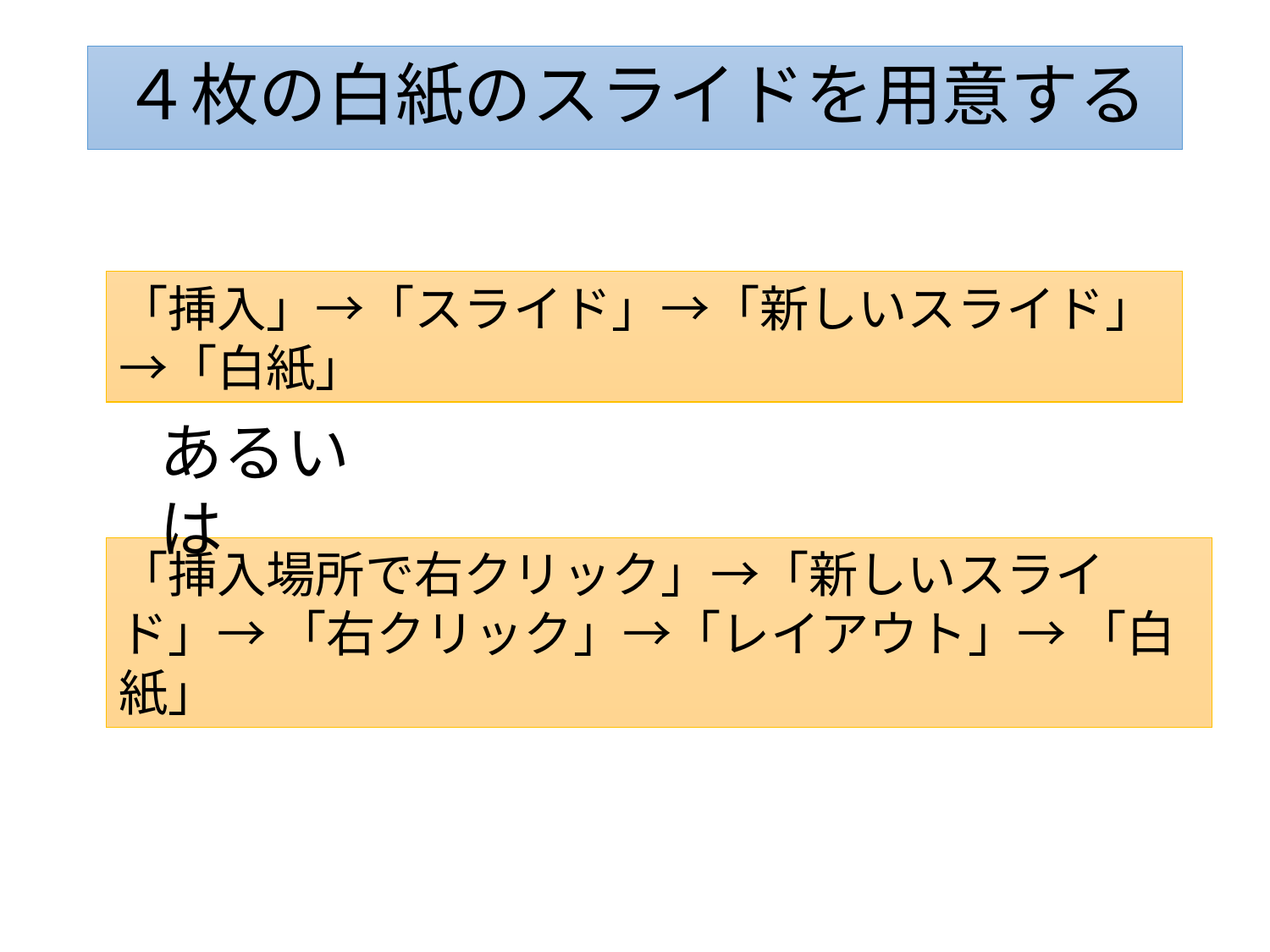

# ４枚の白紙のスライドを用意する
「挿入」→「スライド」→「新しいスライド」→「白紙」
あるいは
「挿入場所で右クリック」→「新しいスライド」→ 「右クリック」→「レイアウト」→ 「白紙」